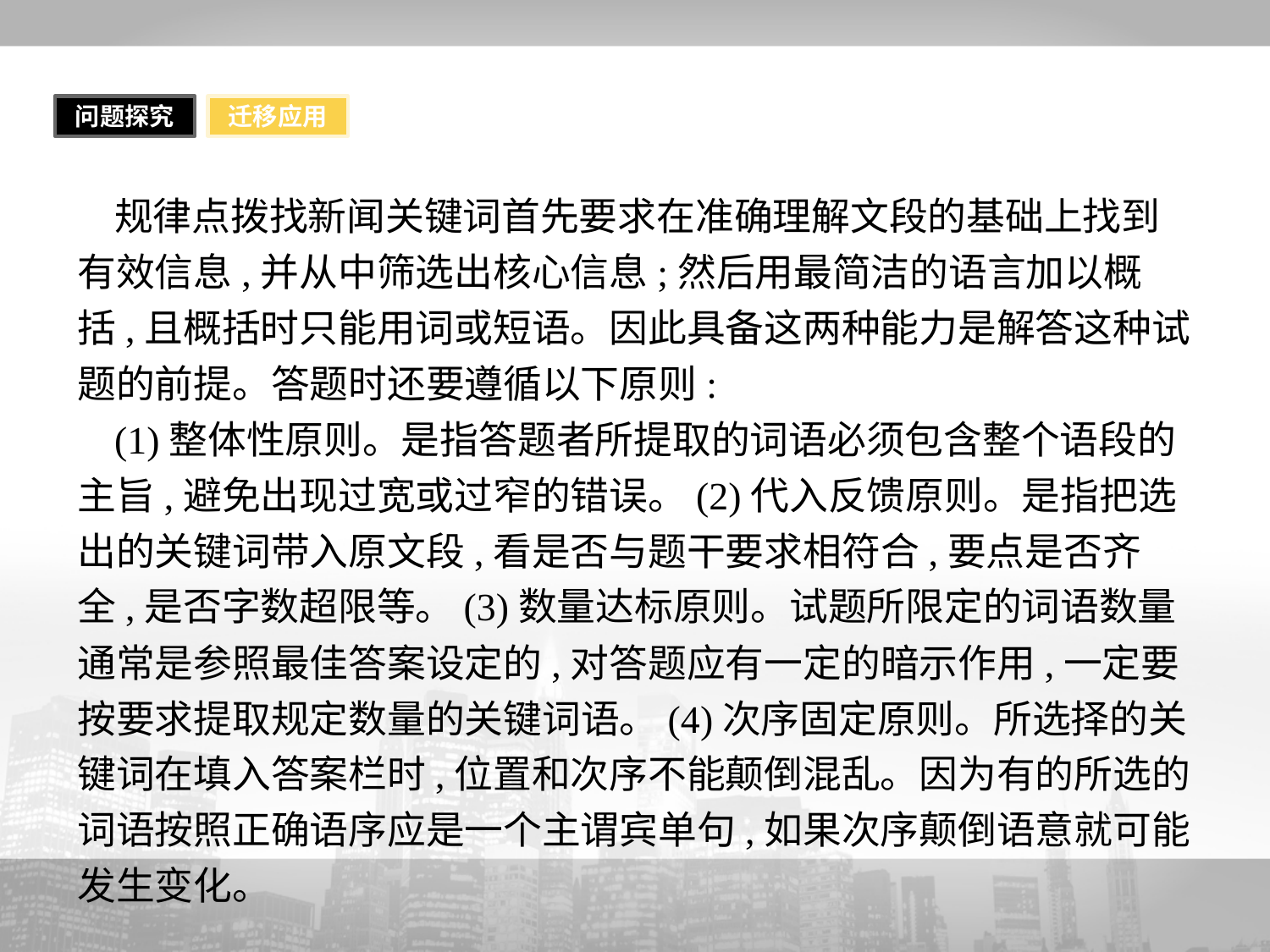

问题探究
迁移应用
规律点拨找新闻关键词首先要求在准确理解文段的基础上找到有效信息,并从中筛选出核心信息;然后用最简洁的语言加以概括,且概括时只能用词或短语。因此具备这两种能力是解答这种试题的前提。答题时还要遵循以下原则:
(1)整体性原则。是指答题者所提取的词语必须包含整个语段的主旨,避免出现过宽或过窄的错误。(2)代入反馈原则。是指把选出的关键词带入原文段,看是否与题干要求相符合,要点是否齐全,是否字数超限等。(3)数量达标原则。试题所限定的词语数量通常是参照最佳答案设定的,对答题应有一定的暗示作用,一定要按要求提取规定数量的关键词语。(4)次序固定原则。所选择的关键词在填入答案栏时,位置和次序不能颠倒混乱。因为有的所选的词语按照正确语序应是一个主谓宾单句,如果次序颠倒语意就可能发生变化。